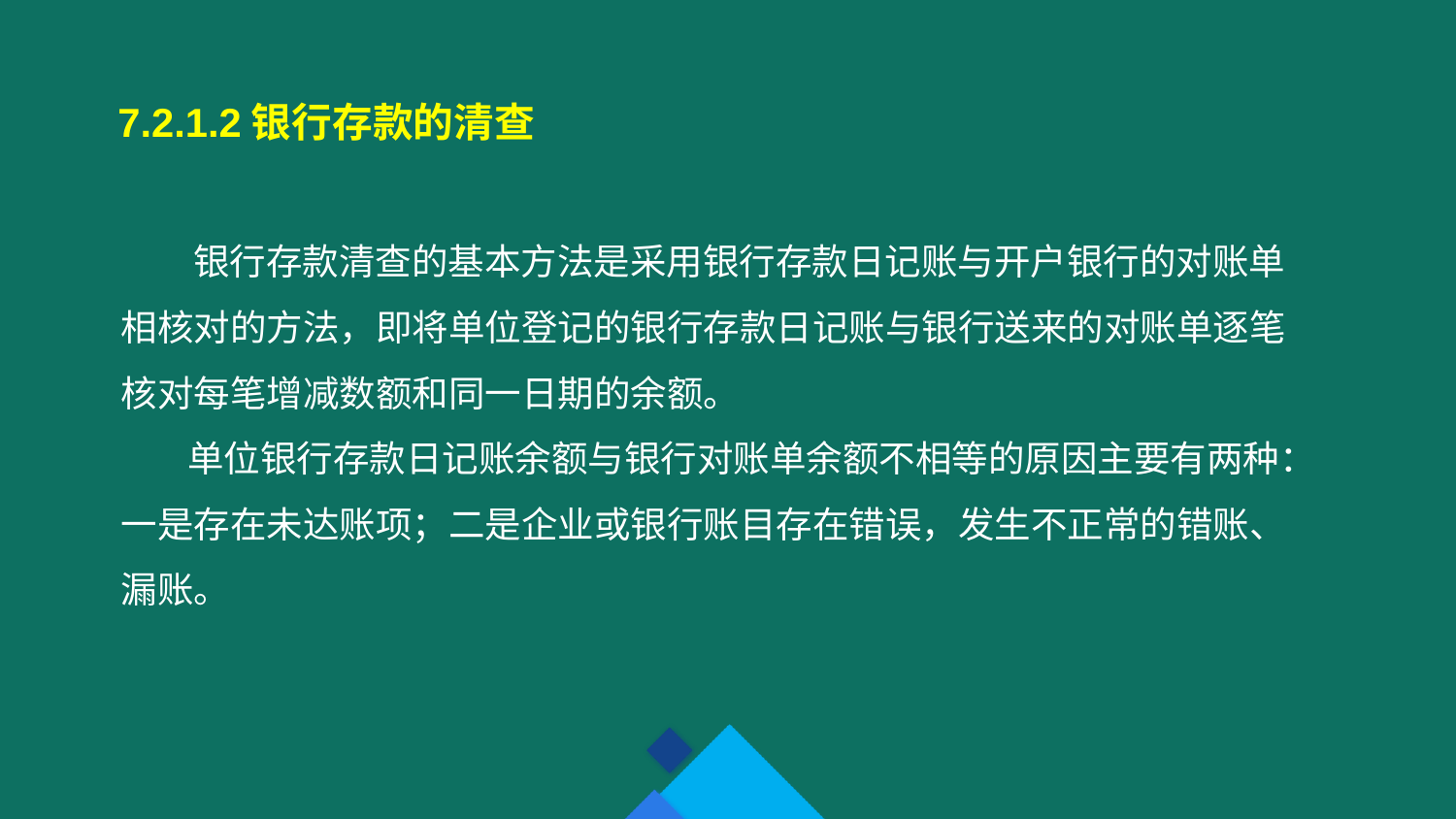

7.2.1.2银行存款的清查
       银行存款清查的基本方法是采用银行存款日记账与开户银行的对账单相核对的方法，即将单位登记的银行存款日记账与银行送来的对账单逐笔核对每笔增减数额和同一日期的余额。
       单位银行存款日记账余额与银行对账单余额不相等的原因主要有两种：一是存在未达账项；二是企业或银行账目存在错误，发生不正常的错账、漏账。